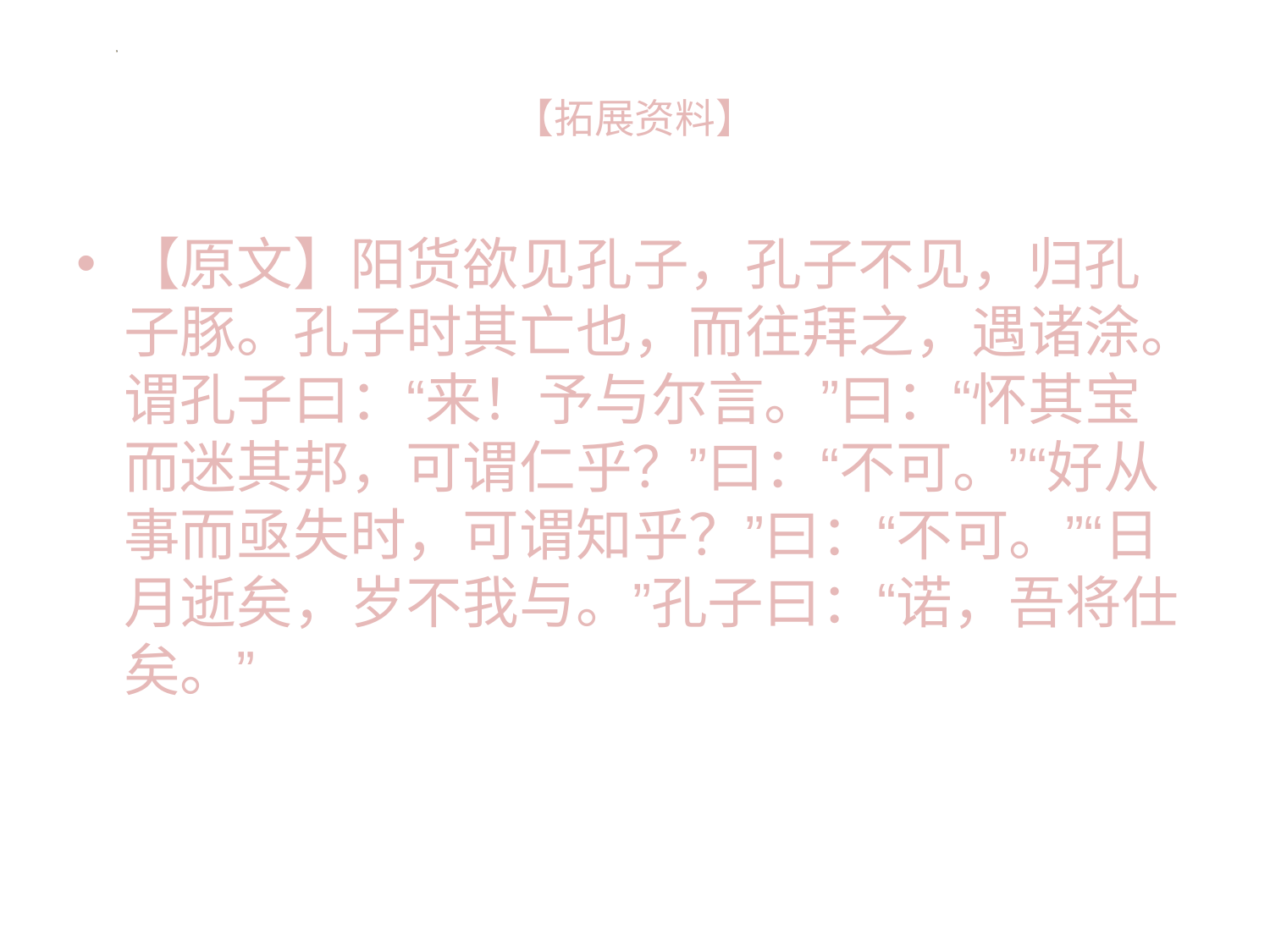

# 【拓展资料】
【原文】阳货欲见孔子，孔子不见，归孔子豚。孔子时其亡也，而往拜之，遇诸涂。谓孔子曰：“来！予与尔言。”曰：“怀其宝而迷其邦，可谓仁乎？”曰：“不可。”“好从事而亟失时，可谓知乎？”曰：“不可。”“日月逝矣，岁不我与。”孔子曰：“诺，吾将仕矣。”